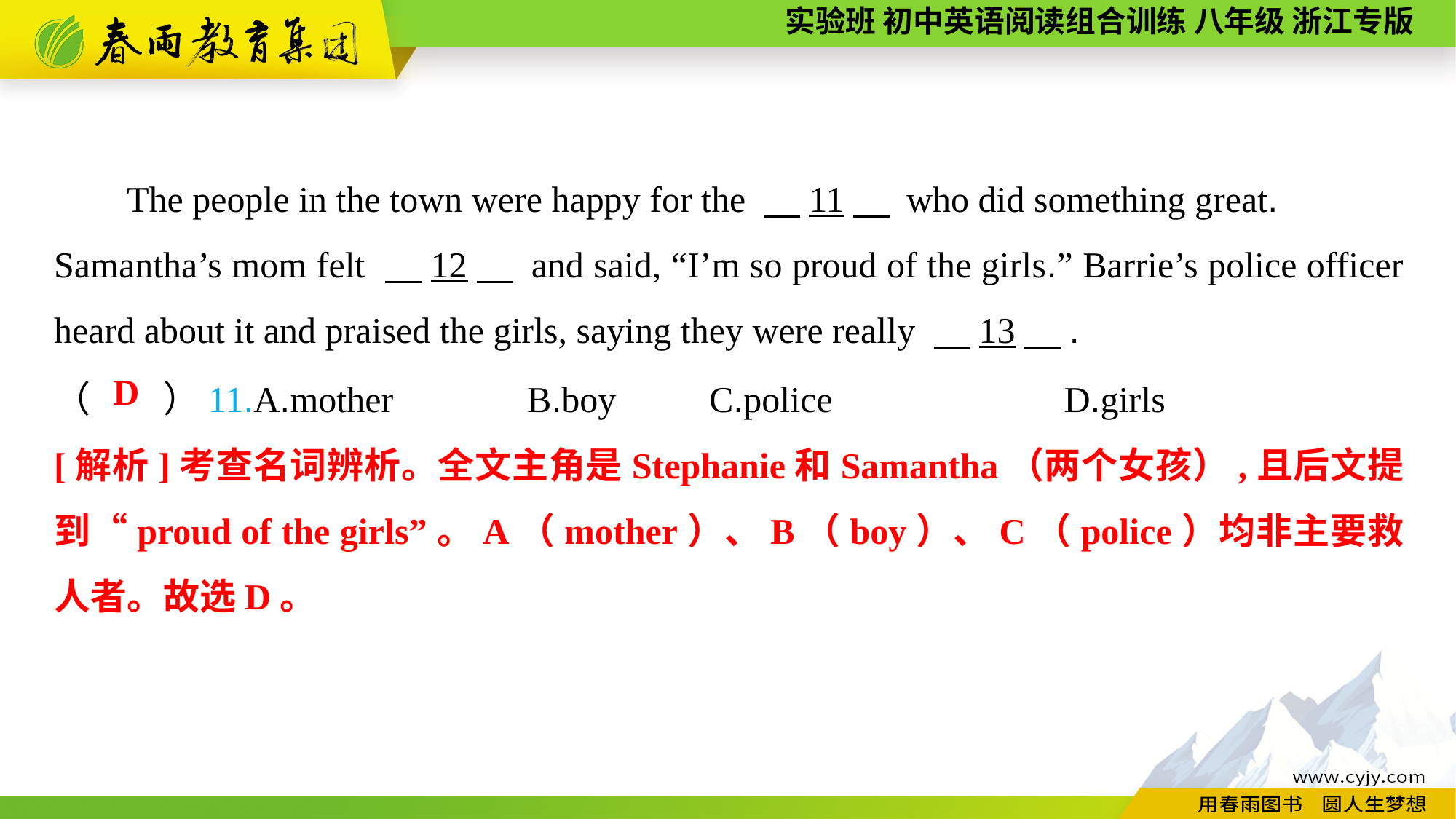

The people in the town were happy for the 　11　 who did something great.
Samantha’s mom felt 　12　 and said, “I’m so proud of the girls.” Barrie’s police officer heard about it and praised the girls, saying they were really 　13　.
（　　）11.A.mother	    B.boy	C.police		   D.girls
D
[解析]考查名词辨析。全文主角是Stephanie和Samantha（两个女孩）,且后文提到“proud of the girls”。A（mother）、B（boy）、C（police）均非主要救人者。故选D。